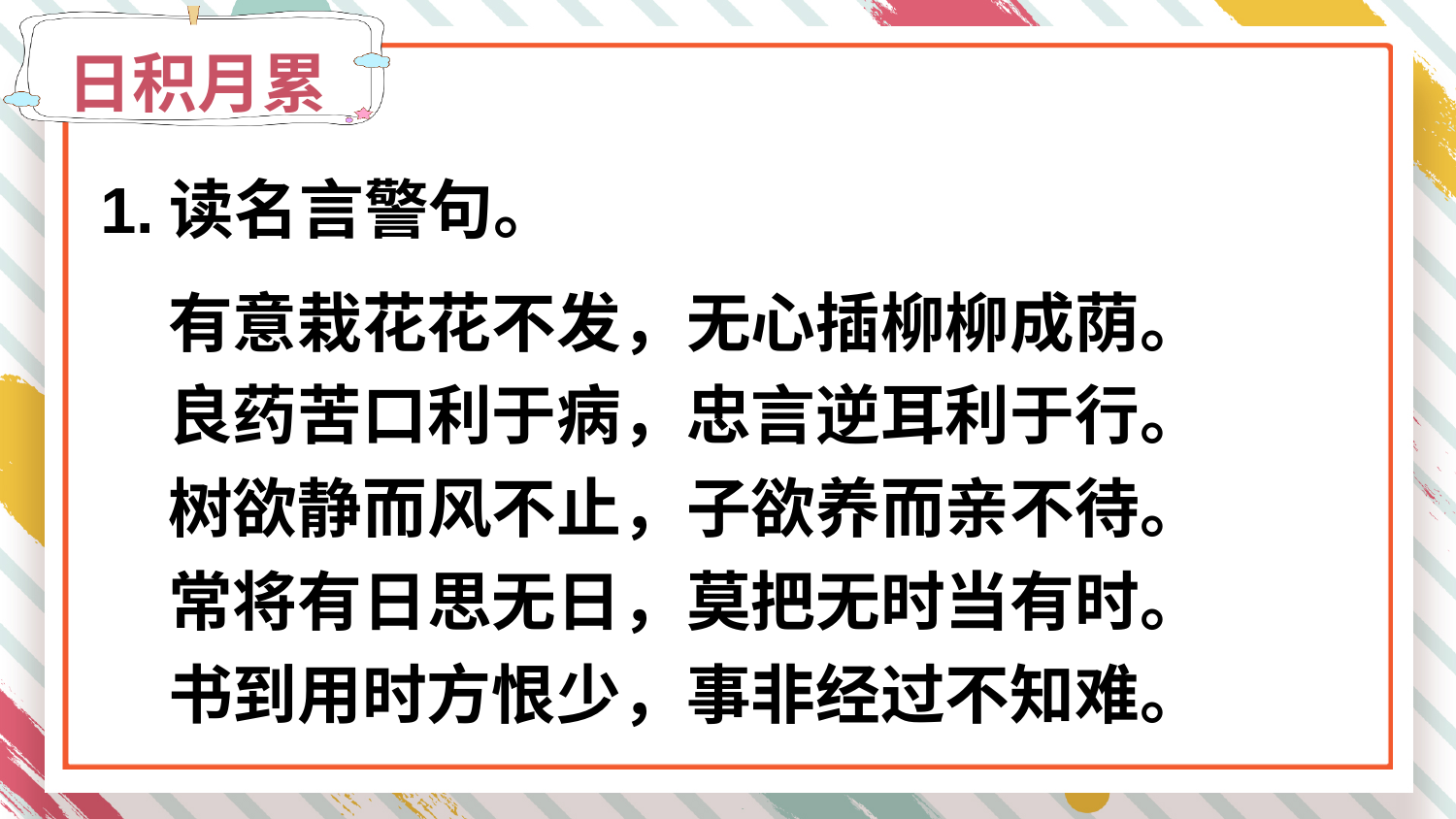

日积月累
1.读名言警句。
有意栽花花不发，无心插柳柳成荫。
良药苦口利于病，忠言逆耳利于行。
树欲静而风不止，子欲养而亲不待。
常将有日思无日，莫把无时当有时。
书到用时方恨少，事非经过不知难。